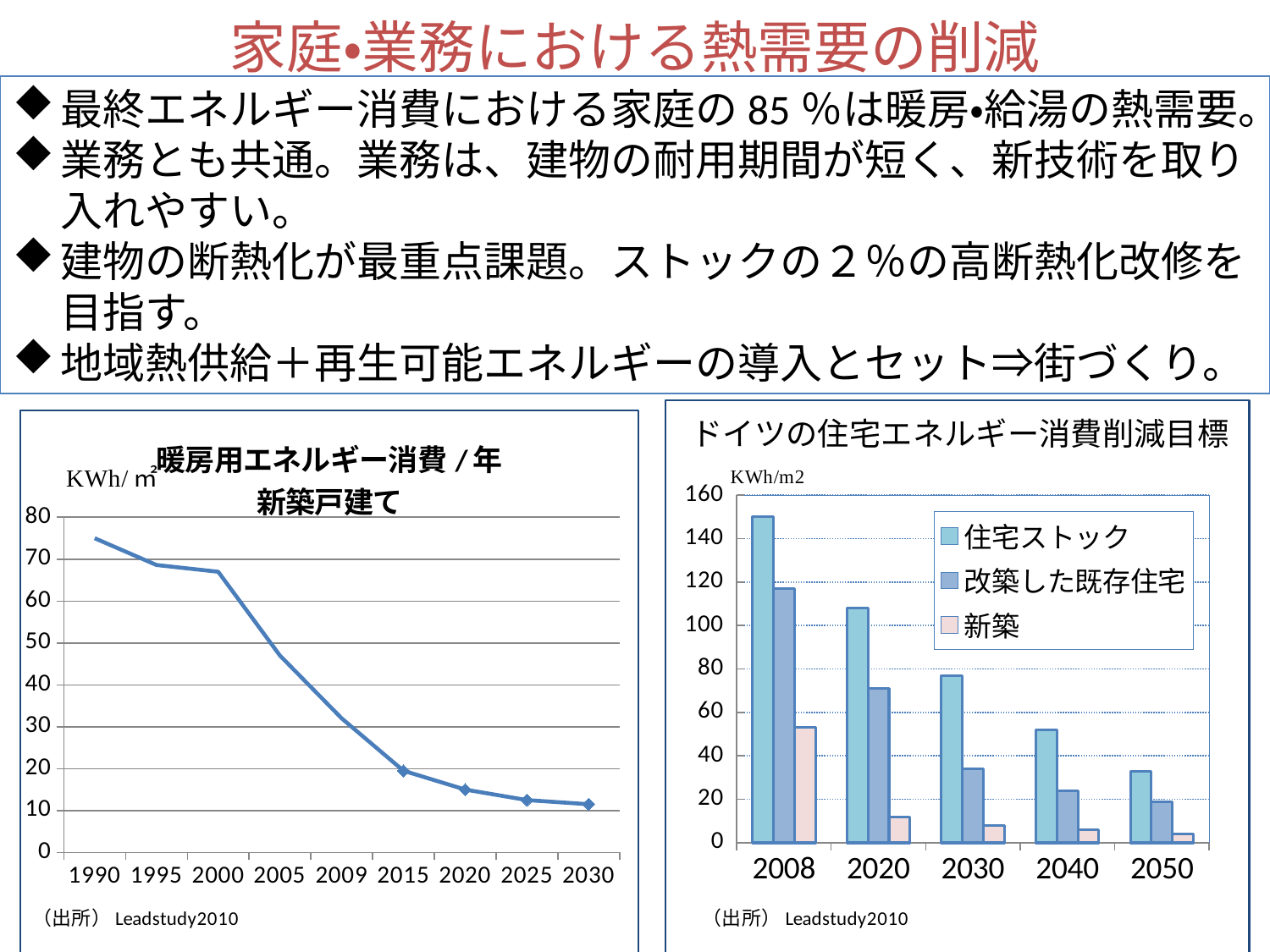

家庭・業務における熱需要の削減
最終エネルギー消費における家庭の85％は暖房・給湯の熱需要。
業務とも共通。業務は、建物の耐用期間が短く、新技術を取り入れやすい。
建物の断熱化が最重点課題。ストックの２％の高断熱化改修を目指す。
地域熱供給＋再生可能エネルギーの導入とセット⇒街づくり。

### Chart

| Category | 住宅ストック | 改築した既存住宅 | 新築 |
|---|---|---|---|
| 2008.0 | 150.0 | 117.0 | 53.0 |
| 2020.0 | 108.0 | 71.0 | 12.0 |
| 2030.0 | 77.0 | 34.0 | 8.0 |
| 2040.0 | 52.0 | 24.0 | 6.0 |
| 2050.0 | 33.0 | 19.0 | 4.0 |

### Chart: 暖房用エネルギー消費/年
新築戸建て

| Category | 新築戸建て住宅 |
|---|---|
| 1990.0 | 75.0 |
| 1995.0 | 68.6 |
| 2000.0 | 67.0 |
| 2005.0 | 47.0 |
| 2009.0 | 32.0 |
| 2015.0 | 19.5 |
| 2020.0 | 15.0 |
| 2025.0 | 12.5 |
| 2030.0 | 11.5 |